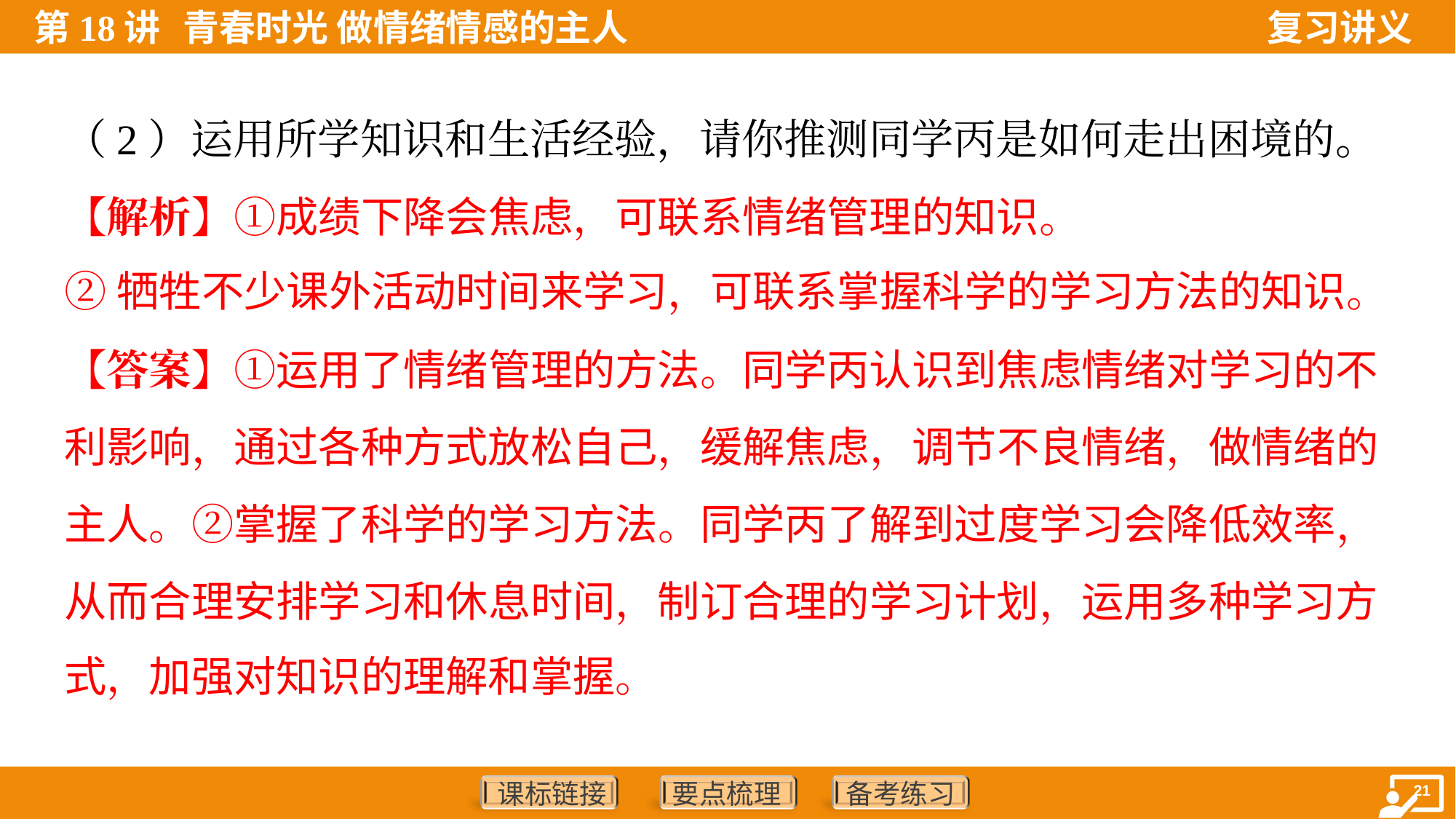

（2）运用所学知识和生活经验，请你推测同学丙是如何走出困境的。
【解析】①成绩下降会焦虑，可联系情绪管理的知识。
②牺牲不少课外活动时间来学习，可联系掌握科学的学习方法的知识。
【答案】①运用了情绪管理的方法。同学丙认识到焦虑情绪对学习的不
利影响，通过各种方式放松自己，缓解焦虑，调节不良情绪，做情绪的
主人。②掌握了科学的学习方法。同学丙了解到过度学习会降低效率，
从而合理安排学习和休息时间，制订合理的学习计划，运用多种学习方
式，加强对知识的理解和掌握。